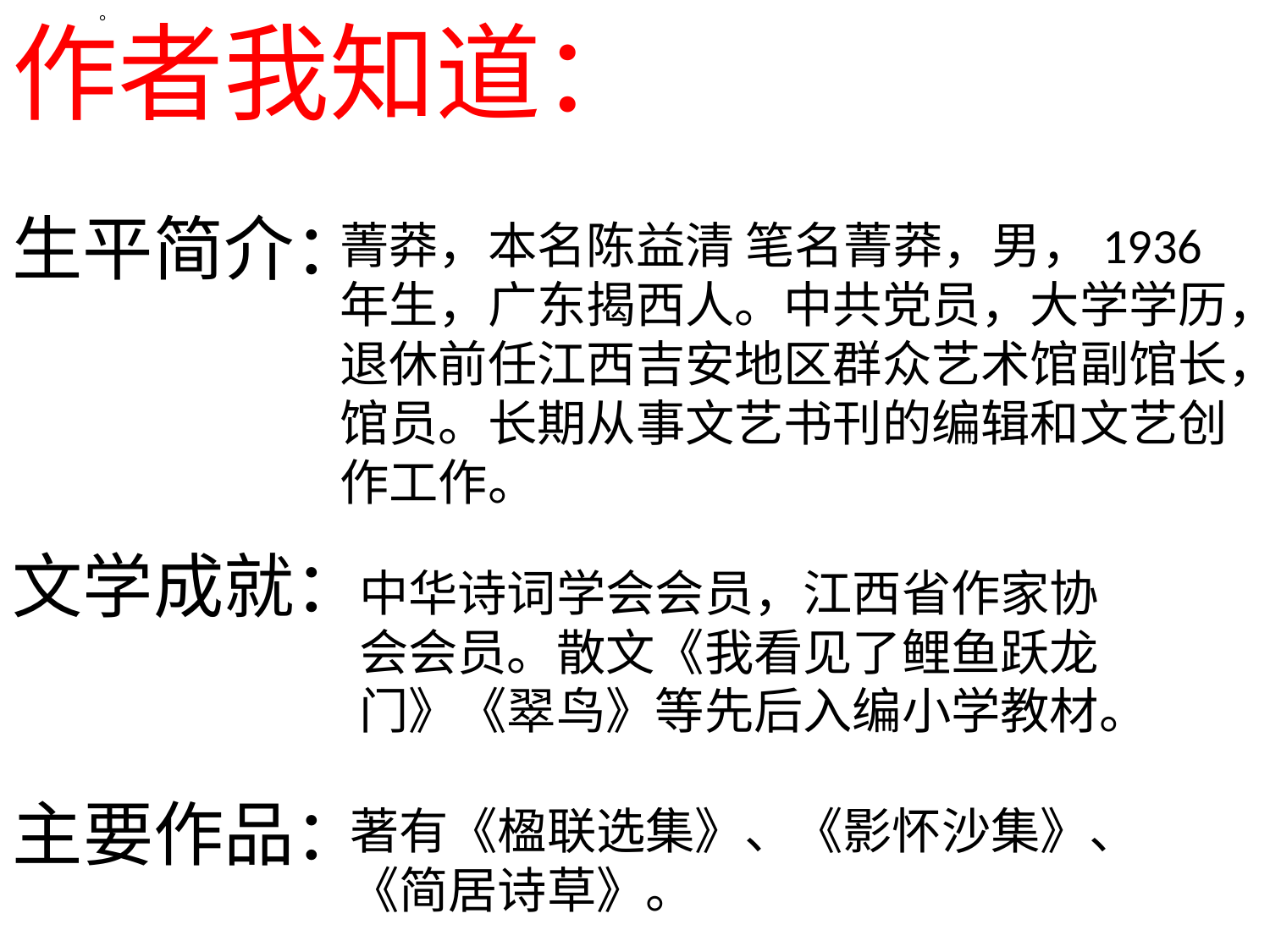

作者我知道：
。
生平简介：
菁莽，本名陈益清 笔名菁莽，男，1936年生，广东揭西人。中共党员，大学学历，退休前任江西吉安地区群众艺术馆副馆长，馆员。长期从事文艺书刊的编辑和文艺创作工作。
文学成就：
中华诗词学会会员，江西省作家协会会员。散文《我看见了鲤鱼跃龙门》《翠鸟》等先后入编小学教材。
主要作品：
著有《楹联选集》、《影怀沙集》、《简居诗草》。